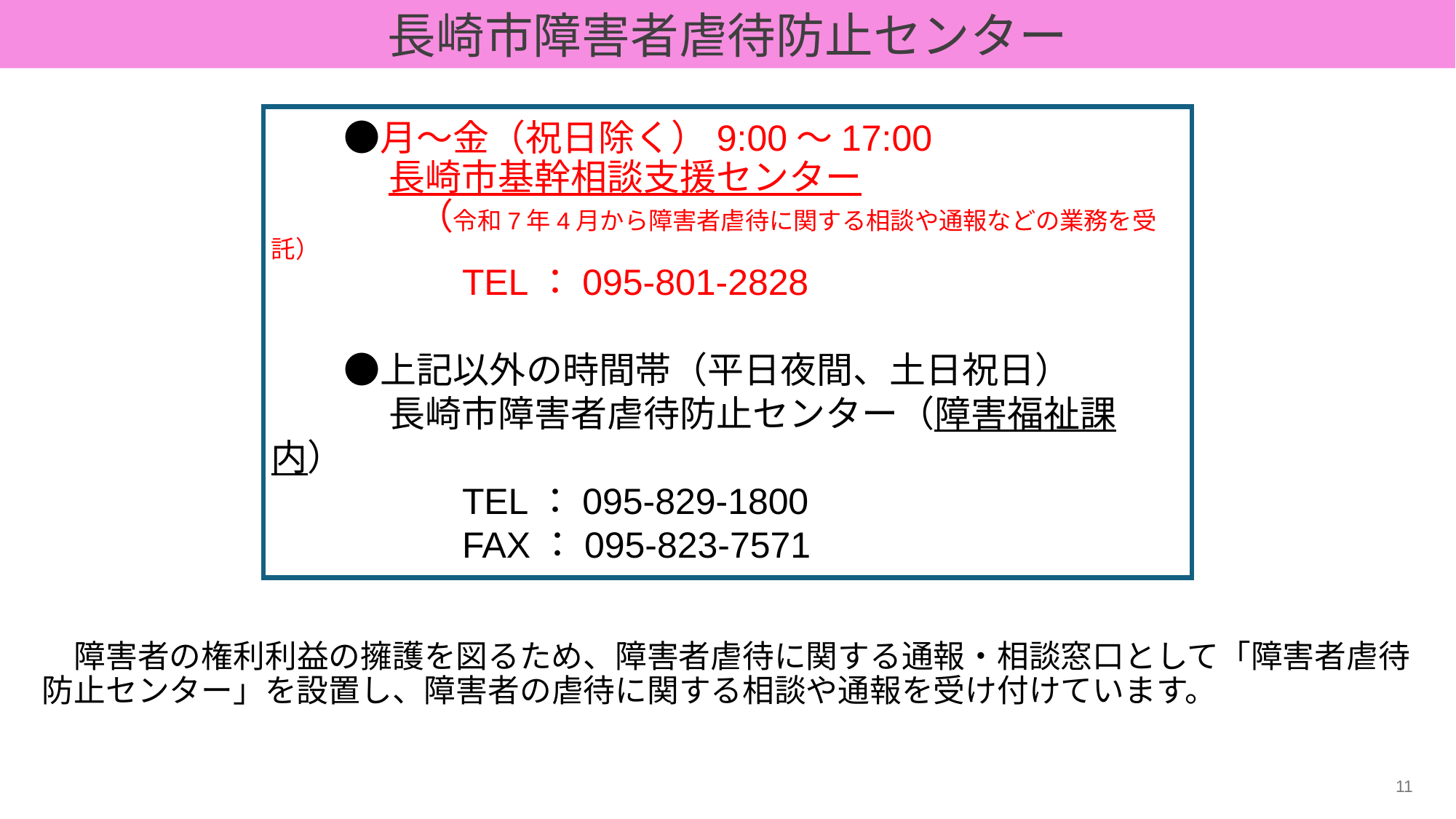

長崎市障害者虐待防止センター
　　●月～金（祝日除く）9:00～17:00
　　　 長崎市基幹相談支援センター
　　　　（令和7年4月から障害者虐待に関する相談や通報などの業務を受託）
　　　　　TEL：095-801-2828

　　●上記以外の時間帯（平日夜間、土日祝日）
　　　 長崎市障害者虐待防止センター（障害福祉課内）
　　　　　TEL：095-829-1800
　　　　　FAX：095-823-7571

　障害者の権利利益の擁護を図るため、障害者虐待に関する通報・相談窓口として「障害者虐待防止センター」を設置し、障害者の虐待に関する相談や通報を受け付けています。
11